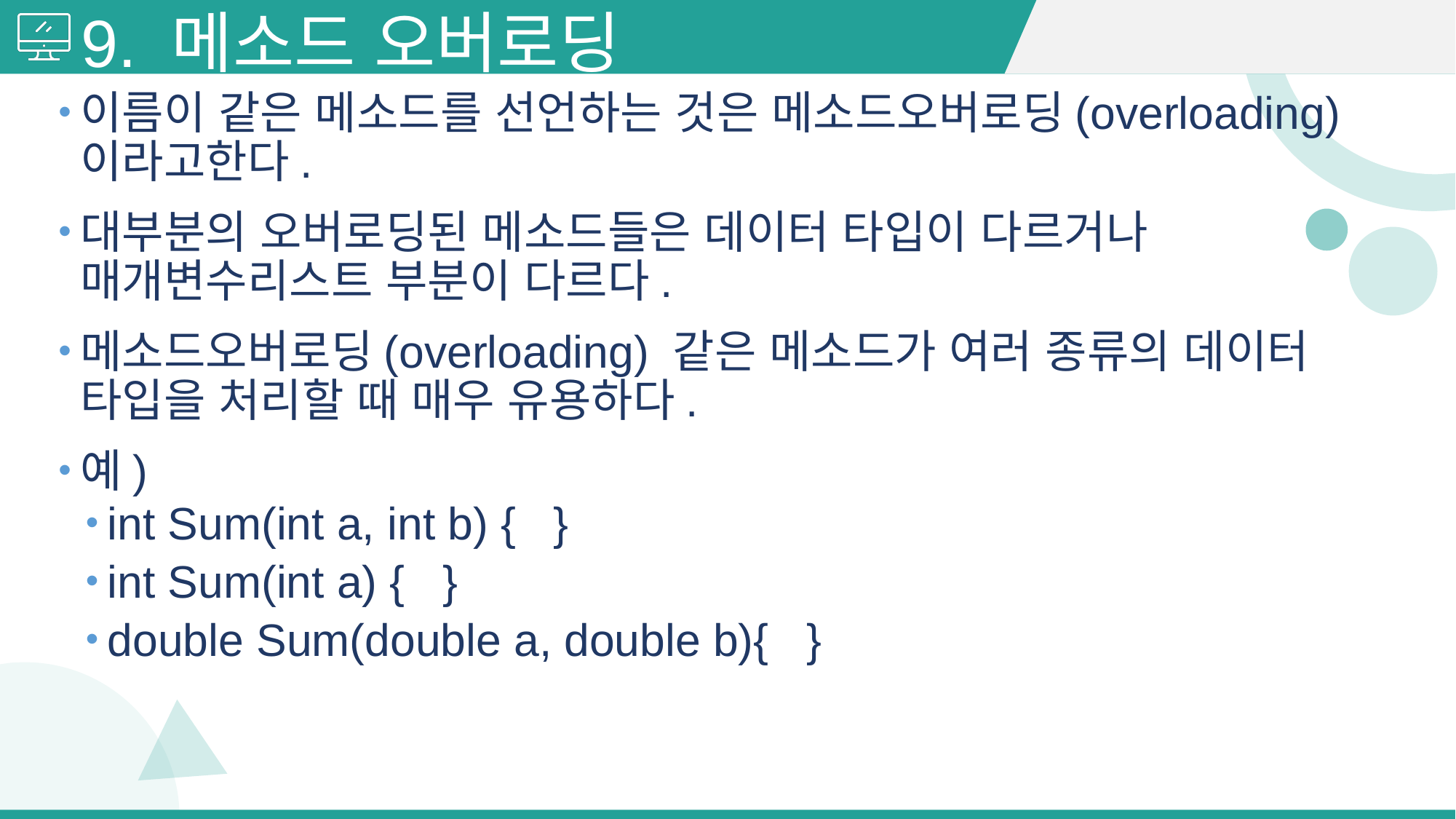

# 9. 메소드 오버로딩
이름이 같은 메소드를 선언하는 것은 메소드오버로딩(overloading)이라고한다.
대부분의 오버로딩된 메소드들은 데이터 타입이 다르거나 매개변수리스트 부분이 다르다.
메소드오버로딩(overloading) 같은 메소드가 여러 종류의 데이터 타입을 처리할 때 매우 유용하다.
예)
int Sum(int a, int b) {   }
int Sum(int a) {   }
double Sum(double a, double b){   }